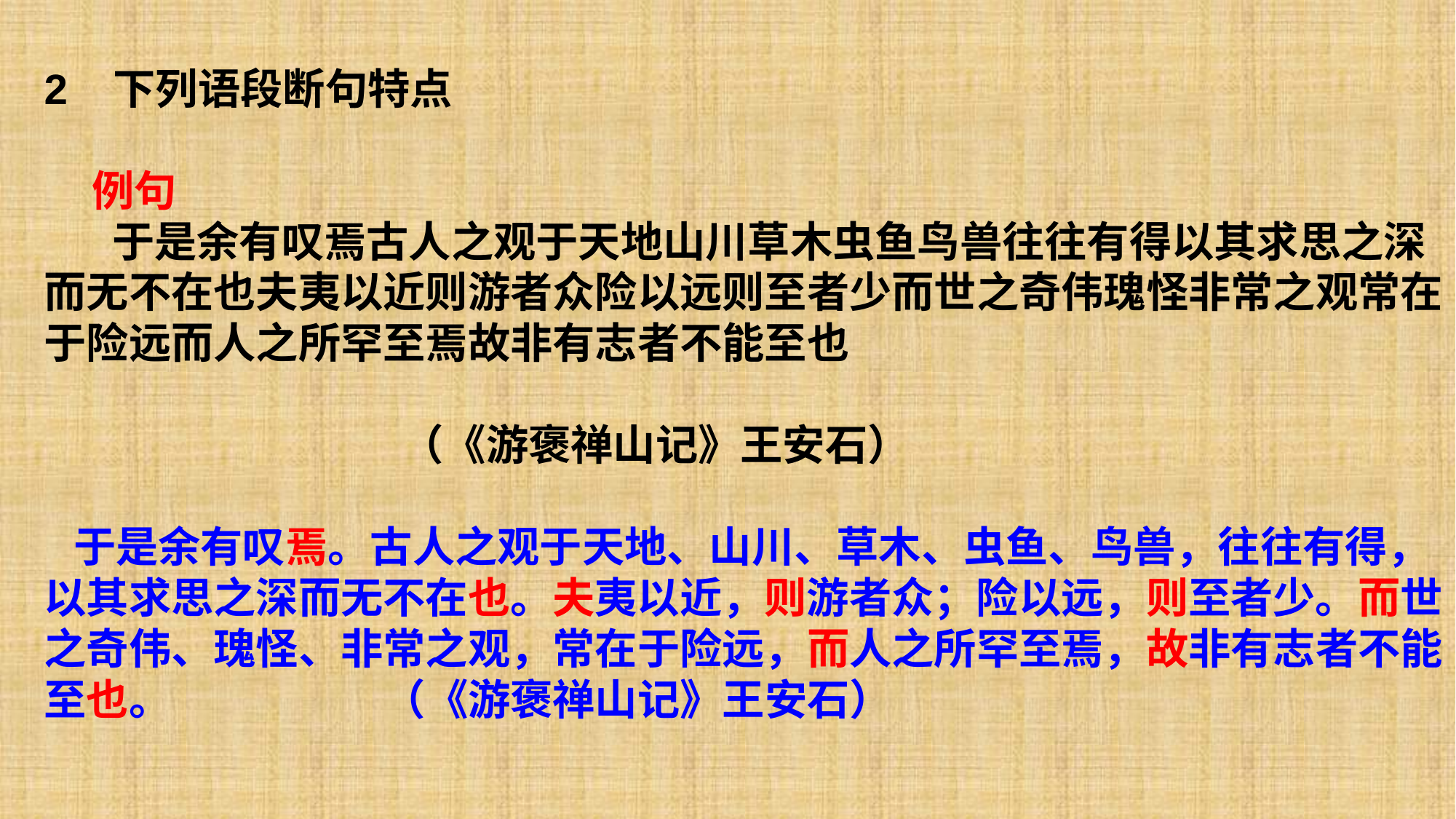

2   下列语段断句特点

    例句
      于是余有叹焉古人之观于天地山川草木虫鱼鸟兽往往有得以其求思之深而无不在也夫夷以近则游者众险以远则至者少而世之奇伟瑰怪非常之观常在于险远而人之所罕至焉故非有志者不能至也

                                    （《游褒禅山记》王安石）

  于是余有叹焉。古人之观于天地、山川、草木、虫鱼、鸟兽，往往有得，以其求思之深而无不在也。夫夷以近，则游者众；险以远，则至者少。而世之奇伟、瑰怪、非常之观，常在于险远，而人之所罕至焉，故非有志者不能至也。                      （《游褒禅山记》王安石）